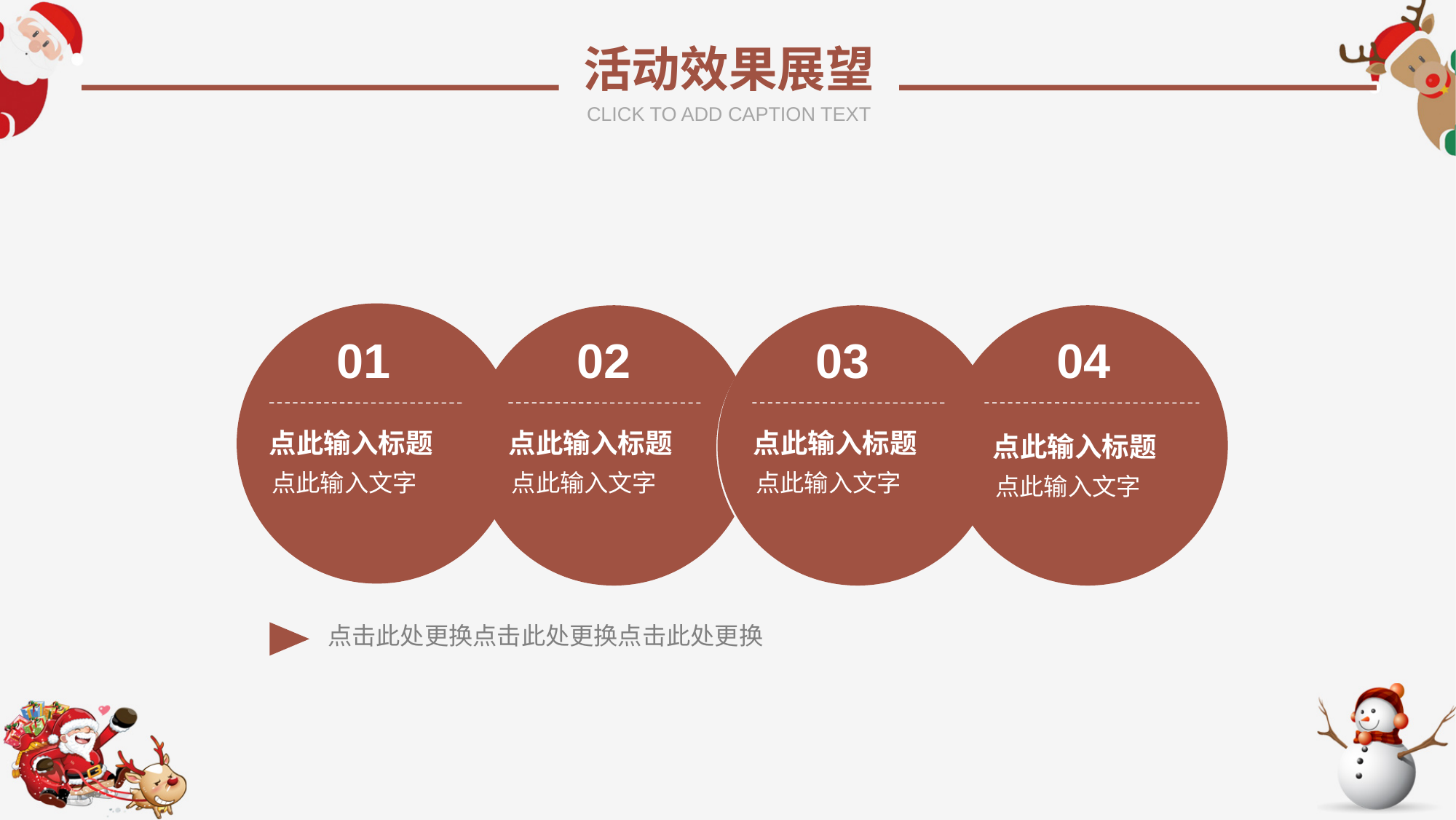

活动效果展望

CLICK TO ADD CAPTION TEXT

01
03
04
02

点此输入标题
点此输入标题
点此输入标题
点此输入标题
点此输入文字
点此输入文字
点此输入文字
点此输入文字
点击此处更换点击此处更换点击此处更换